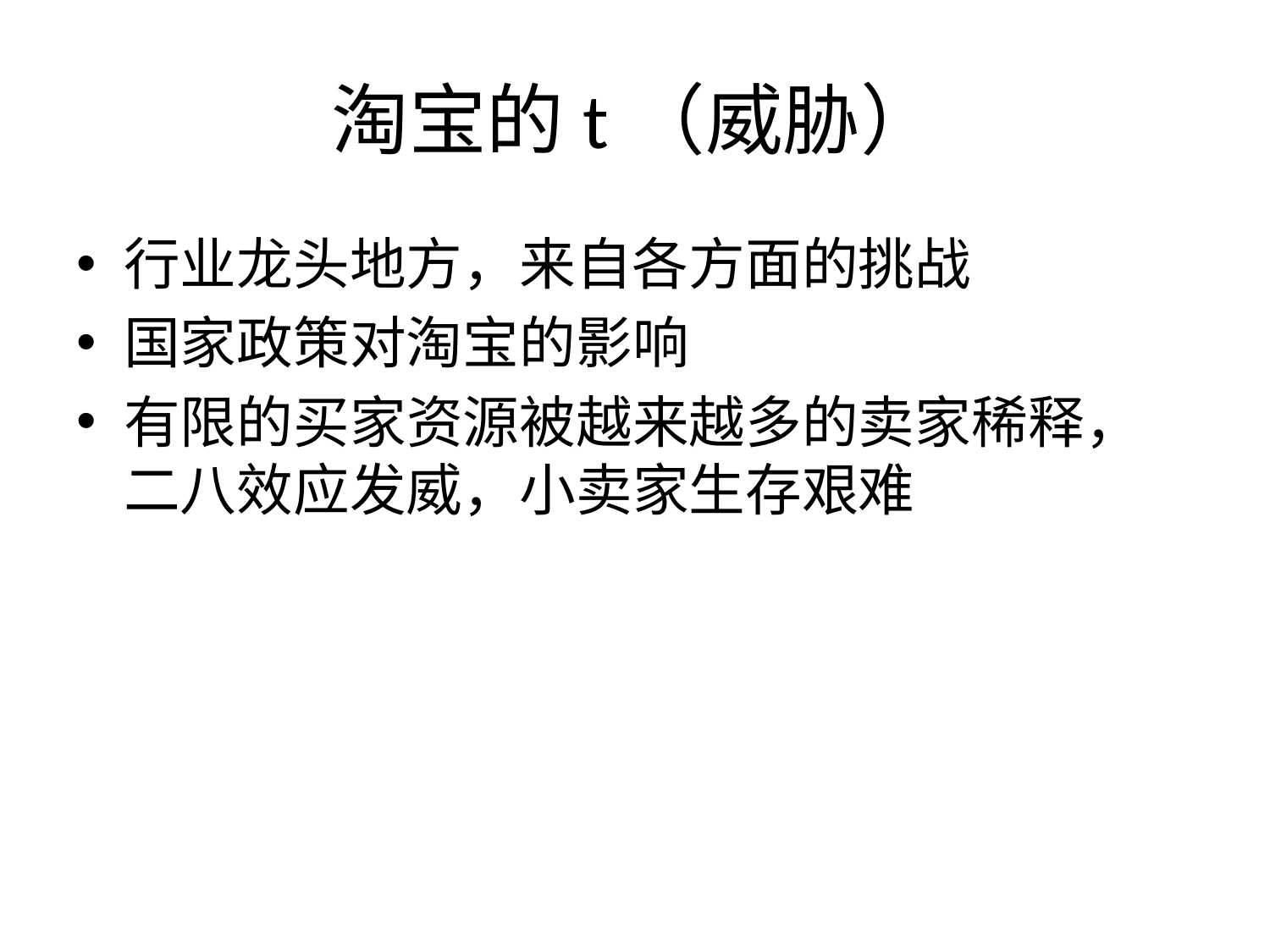

# 淘宝的t（威胁）
行业龙头地方，来自各方面的挑战
国家政策对淘宝的影响
有限的买家资源被越来越多的卖家稀释，二八效应发威，小卖家生存艰难